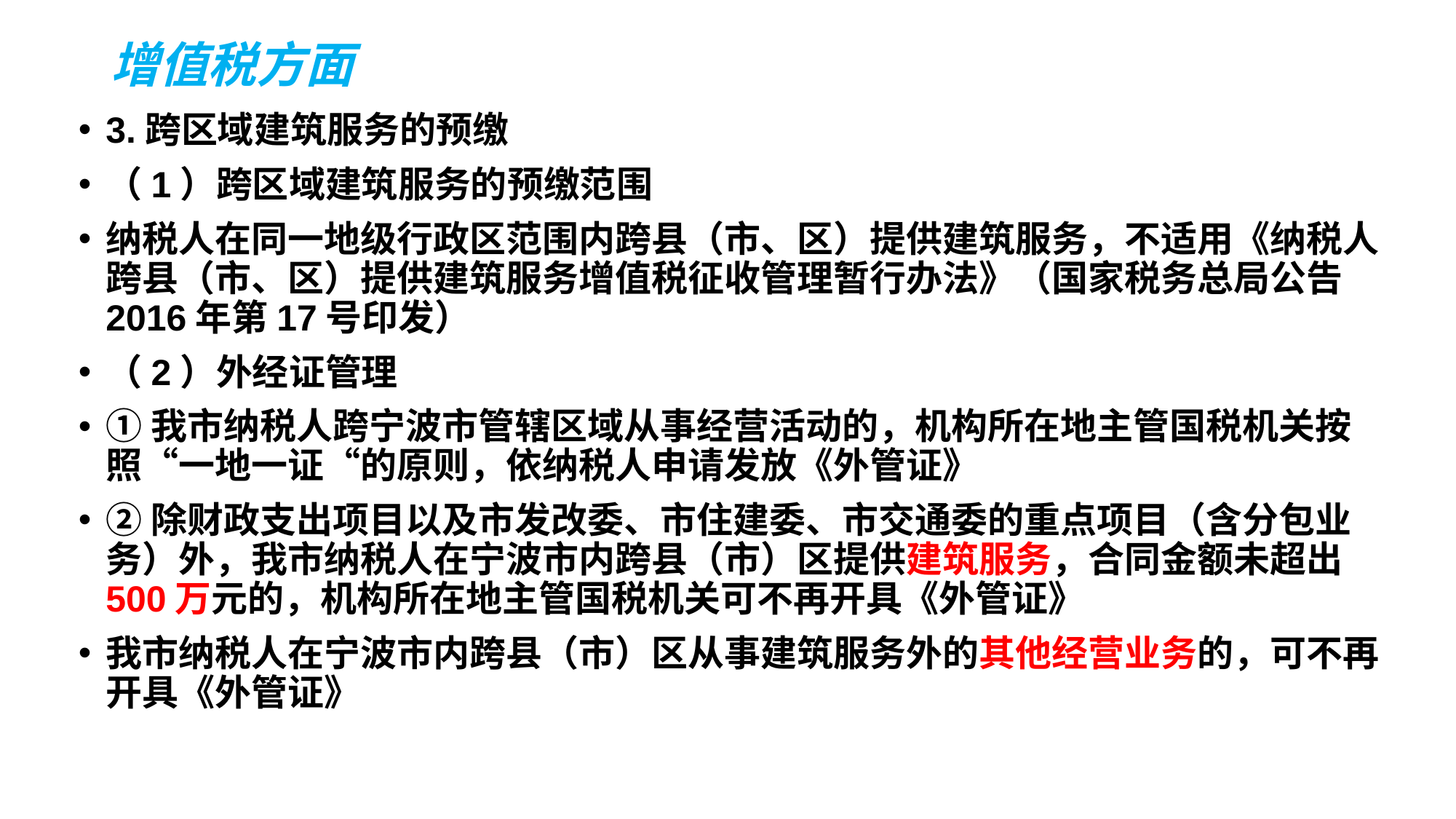

# 增值税方面
3.跨区域建筑服务的预缴
（1）跨区域建筑服务的预缴范围
纳税人在同一地级行政区范围内跨县（市、区）提供建筑服务，不适用《纳税人跨县（市、区）提供建筑服务增值税征收管理暂行办法》（国家税务总局公告2016年第17号印发）
（2）外经证管理
①我市纳税人跨宁波市管辖区域从事经营活动的，机构所在地主管国税机关按照“一地一证“的原则，依纳税人申请发放《外管证》
②除财政支出项目以及市发改委、市住建委、市交通委的重点项目（含分包业务）外，我市纳税人在宁波市内跨县（市）区提供建筑服务，合同金额未超出500万元的，机构所在地主管国税机关可不再开具《外管证》
我市纳税人在宁波市内跨县（市）区从事建筑服务外的其他经营业务的，可不再开具《外管证》